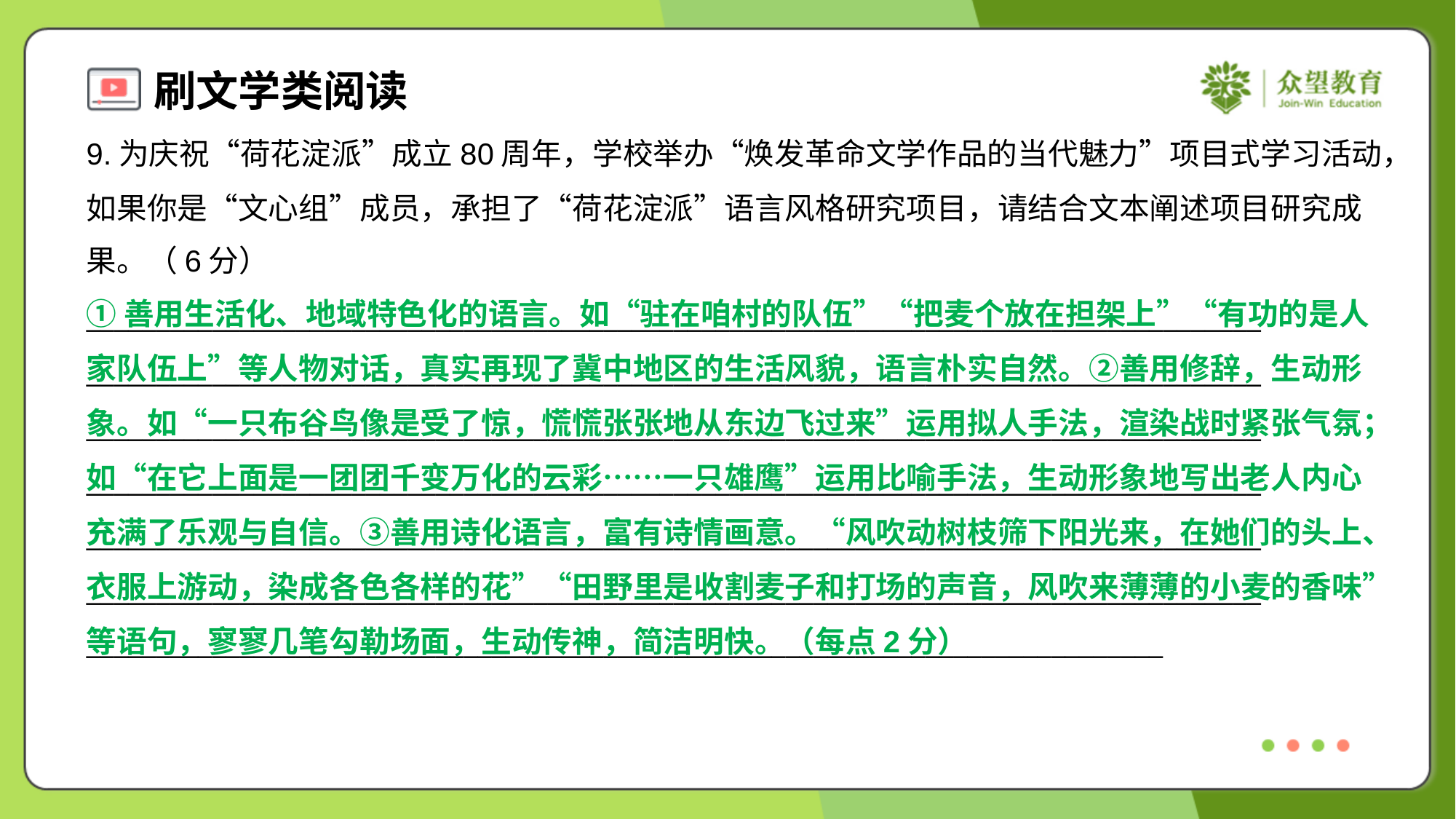

9.为庆祝“荷花淀派”成立80周年，学校举办“焕发革命文学作品的当代魅力”项目式学习活动，
如果你是“文心组”成员，承担了“荷花淀派”语言风格研究项目，请结合文本阐述项目研究成
果。（6分）
①善用生活化、地域特色化的语言。如“驻在咱村的队伍”“把麦个放在担架上”“有功的是人
家队伍上”等人物对话，真实再现了冀中地区的生活风貌，语言朴实自然。②善用修辞，生动形
象。如“一只布谷鸟像是受了惊，慌慌张张地从东边飞过来”运用拟人手法，渲染战时紧张气氛；
如“在它上面是一团团千变万化的云彩……一只雄鹰”运用比喻手法，生动形象地写出老人内心
充满了乐观与自信。③善用诗化语言，富有诗情画意。“风吹动树枝筛下阳光来，在她们的头上、
衣服上游动，染成各色各样的花”“田野里是收割麦子和打场的声音，风吹来薄薄的小麦的香味”
等语句，寥寥几笔勾勒场面，生动传神，简洁明快。（每点2分）
____________________________________________________________________________________
____________________________________________________________________________________
____________________________________________________________________________________
____________________________________________________________________________________
____________________________________________________________________________________
____________________________________________________________________________________
_____________________________________________________________________________